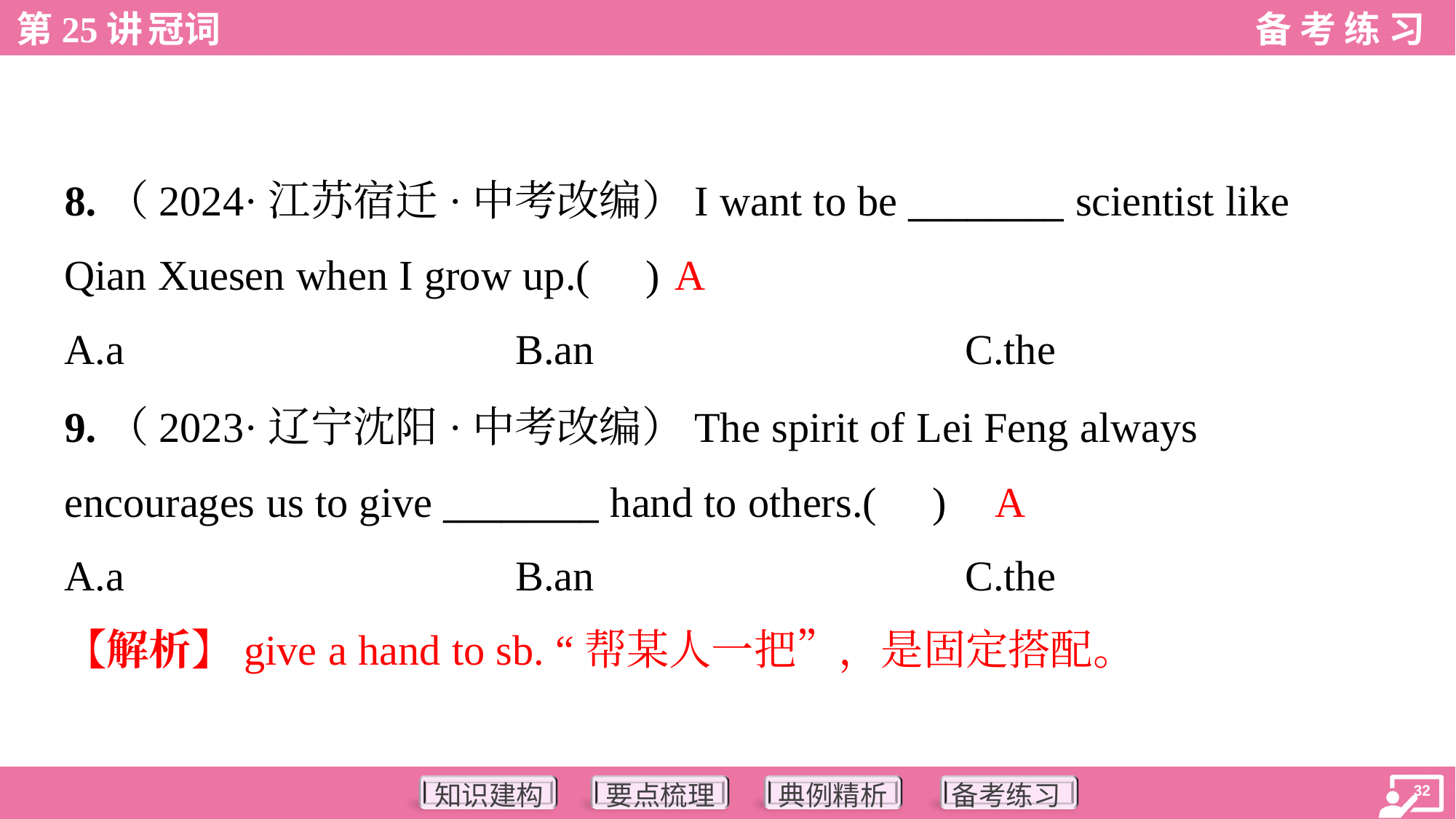

8.（2024·江苏宿迁·中考改编）I want to be ________ scientist like
Qian Xuesen when I grow up.(     )
A
A.a	B.an	C.the
9.（2023·辽宁沈阳·中考改编）The spirit of Lei Feng always
encourages us to give ________ hand to others.(     )
A
A.a	B.an	C.the
【解析】give a hand to sb. “帮某人一把”，是固定搭配。